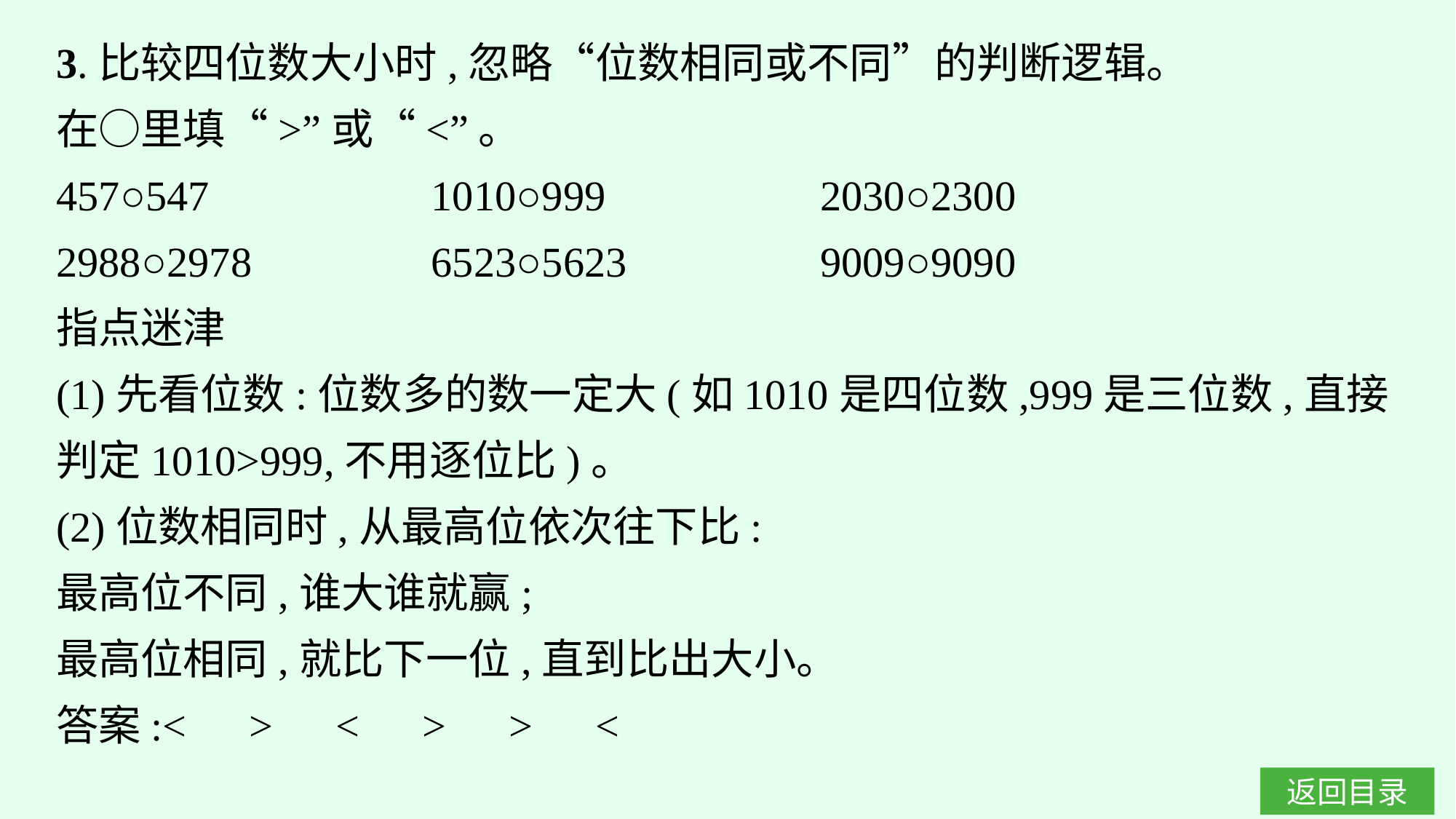

3.比较四位数大小时,忽略“位数相同或不同”的判断逻辑。
在○里填“>”或“<”。
457○547　　　　	1010○999　　　　	2030○2300
2988○2978		6523○5623		9009○9090
指点迷津
(1)先看位数:位数多的数一定大(如1010是四位数,999是三位数,直接判定1010>999,不用逐位比)。
(2)位数相同时,从最高位依次往下比:
最高位不同,谁大谁就赢;
最高位相同,就比下一位,直到比出大小。
答案:<　>　<　>　>　<